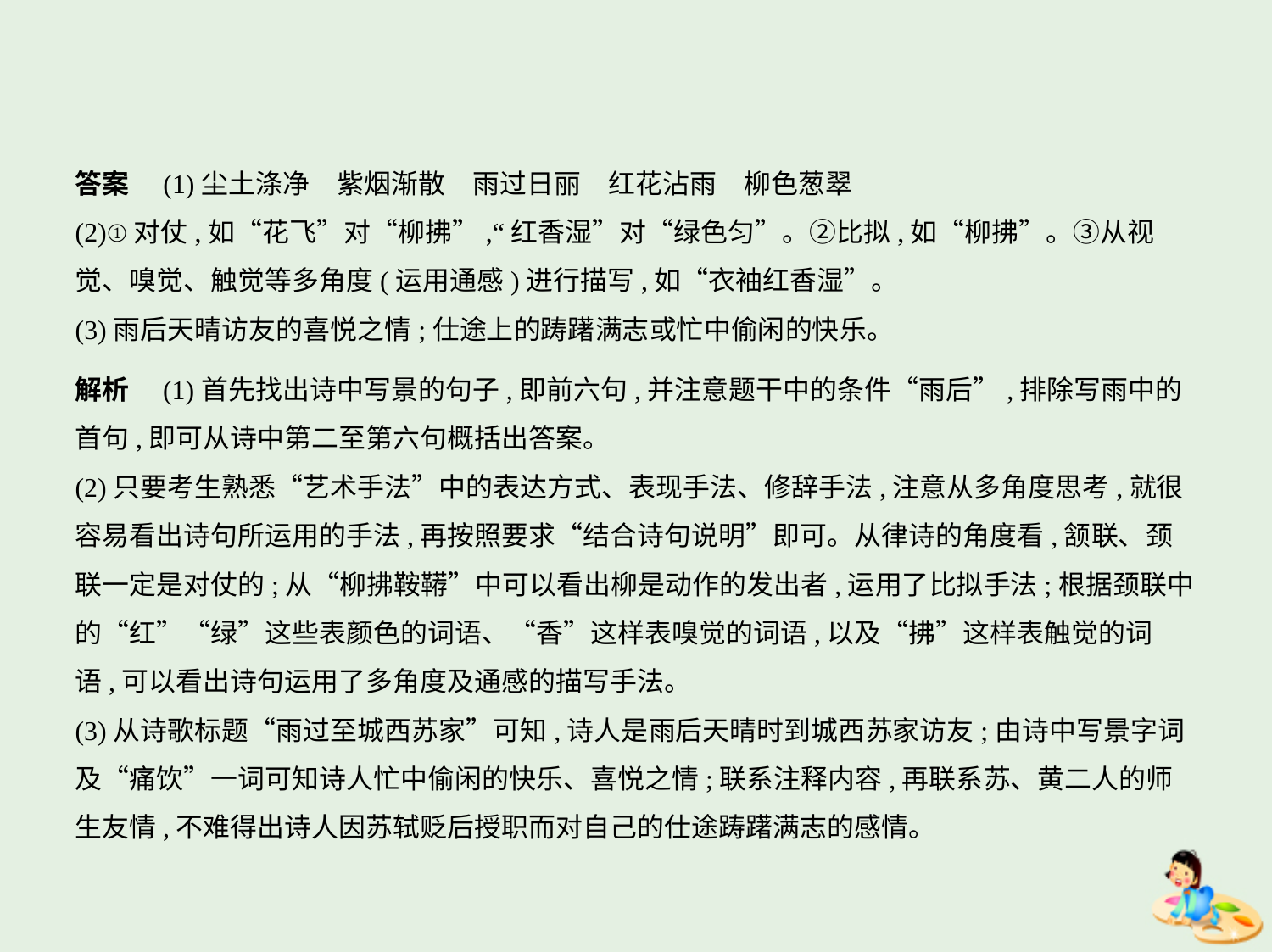

答案　(1)尘土涤净　紫烟渐散　雨过日丽　红花沾雨　柳色葱翠
(2)①对仗,如“花飞”对“柳拂”,“红香湿”对“绿色匀”。②比拟,如“柳拂”。③从视
觉、嗅觉、触觉等多角度(运用通感)进行描写,如“衣袖红香湿”。
(3)雨后天晴访友的喜悦之情;仕途上的踌躇满志或忙中偷闲的快乐。
解析　(1)首先找出诗中写景的句子,即前六句,并注意题干中的条件“雨后”,排除写雨中的
首句,即可从诗中第二至第六句概括出答案。
(2)只要考生熟悉“艺术手法”中的表达方式、表现手法、修辞手法,注意从多角度思考,就很
容易看出诗句所运用的手法,再按照要求“结合诗句说明”即可。从律诗的角度看,颔联、颈
联一定是对仗的;从“柳拂鞍鞯”中可以看出柳是动作的发出者,运用了比拟手法;根据颈联中
的“红”“绿”这些表颜色的词语、“香”这样表嗅觉的词语,以及“拂”这样表触觉的词
语,可以看出诗句运用了多角度及通感的描写手法。
(3)从诗歌标题“雨过至城西苏家”可知,诗人是雨后天晴时到城西苏家访友;由诗中写景字词
及“痛饮”一词可知诗人忙中偷闲的快乐、喜悦之情;联系注释内容,再联系苏、黄二人的师
生友情,不难得出诗人因苏轼贬后授职而对自己的仕途踌躇满志的感情。